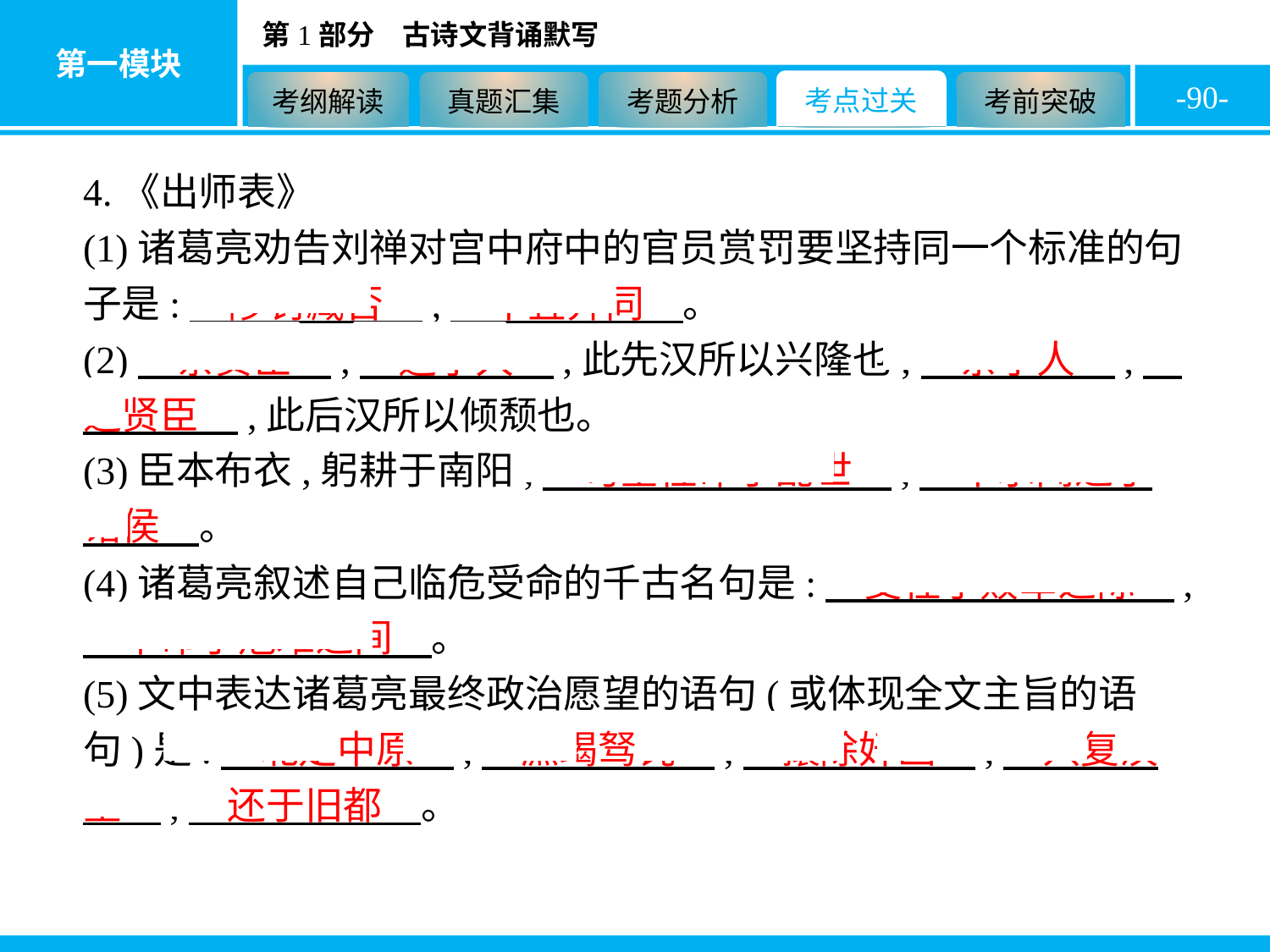

-90-
4.《出师表》
(1)诸葛亮劝告刘禅对宫中府中的官员赏罚要坚持同一个标准的句子是:　陟罚臧否　,　不宜异同　。
(2)　亲贤臣　,　远小人　,此先汉所以兴隆也;　亲小人　,　远贤臣　,此后汉所以倾颓也。
(3)臣本布衣,躬耕于南阳,　苟全性命于乱世　,　不求闻达于诸侯　。
(4)诸葛亮叙述自己临危受命的千古名句是:　受任于败军之际　,　奉命于危难之间　。
(5)文中表达诸葛亮最终政治愿望的语句(或体现全文主旨的语句)是:　北定中原　,　庶竭驽钝　,　攘除奸凶　,　兴复汉室　,　还于旧都　。